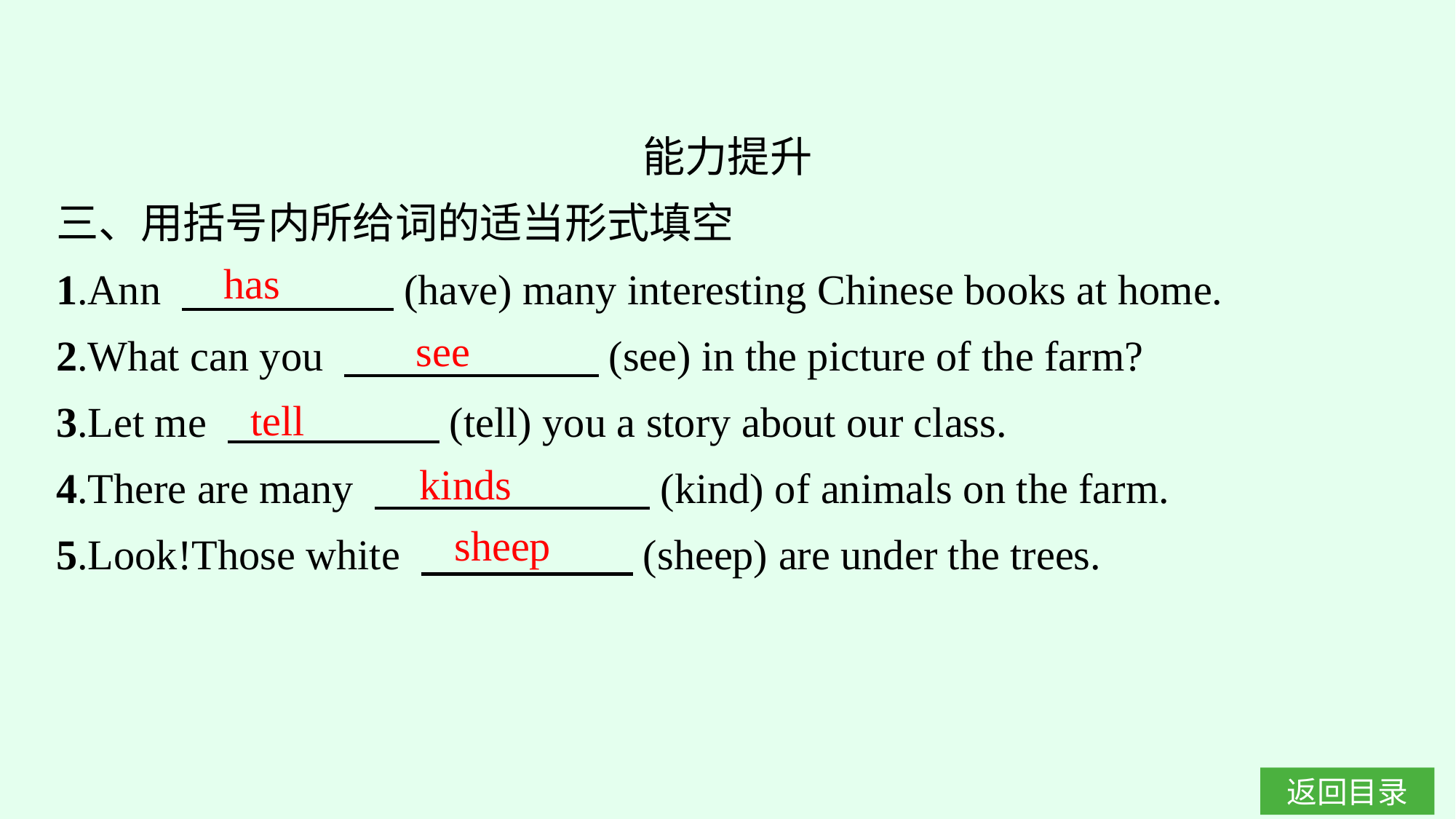

能力提升
三、用括号内所给词的适当形式填空
1.Ann 　　　　　(have) many interesting Chinese books at home.
2.What can you 　　　　　　(see) in the picture of the farm?
3.Let me 　　　　　(tell) you a story about our class.
4.There are many 　　　　　　 (kind) of animals on the farm.
5.Look!Those white 　　　　　(sheep) are under the trees.
has
see
tell
kinds
sheep